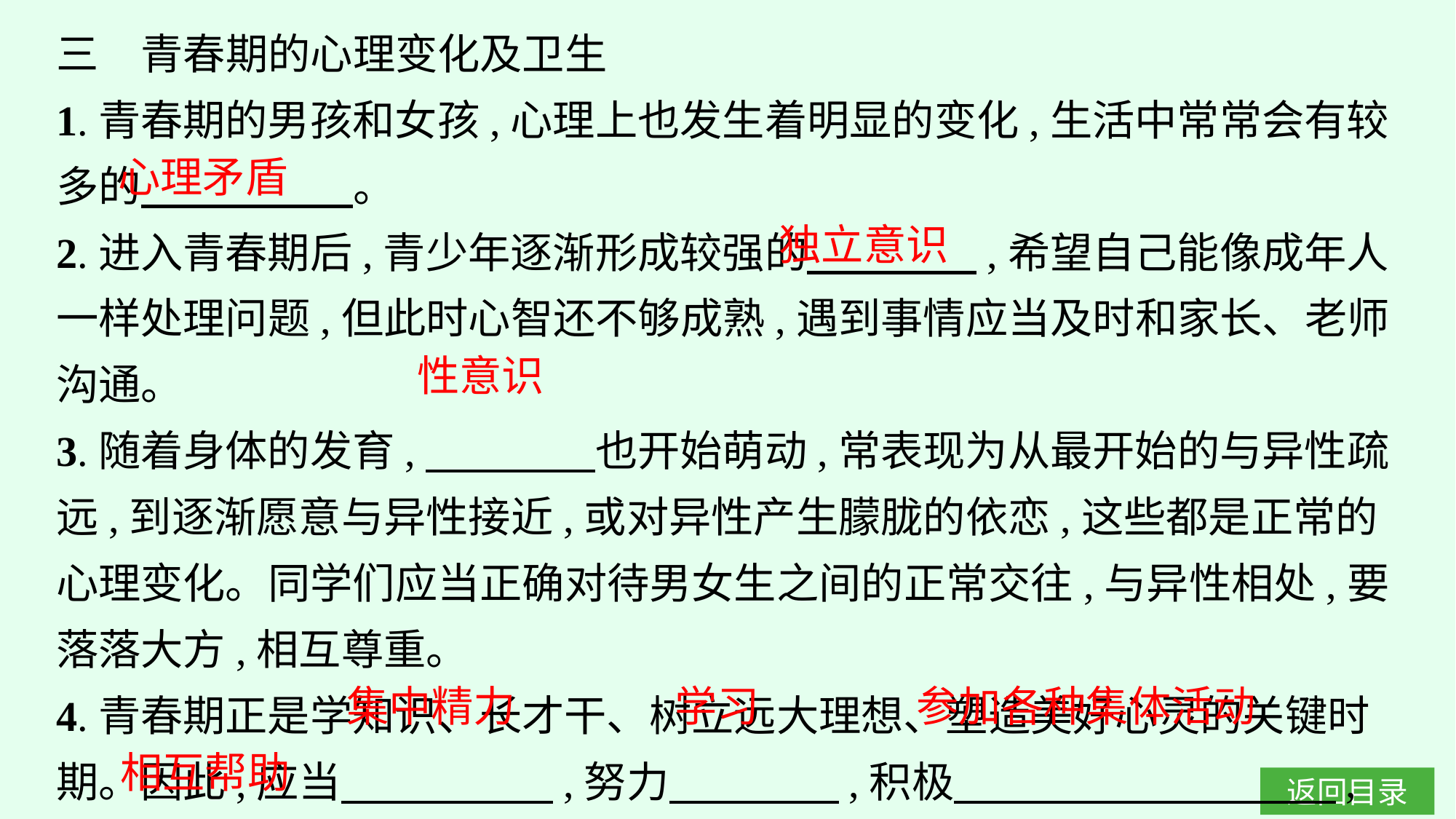

三　青春期的心理变化及卫生
1.青春期的男孩和女孩,心理上也发生着明显的变化,生活中常常会有较多的　　　　　。
2.进入青春期后,青少年逐渐形成较强的　　　　,希望自己能像成年人一样处理问题,但此时心智还不够成熟,遇到事情应当及时和家长、老师沟通。
3.随着身体的发育,　　　　也开始萌动,常表现为从最开始的与异性疏远,到逐渐愿意与异性接近,或对异性产生朦胧的依恋,这些都是正常的心理变化。同学们应当正确对待男女生之间的正常交往,与异性相处,要落落大方,相互尊重。
4.青春期正是学知识、长才干、树立远大理想、塑造美好心灵的关键时期。因此,应当　　　　　,努力　　　　,积极　　　　　　　　　,同学间　　　　　,与师长密切交流,健康地度过人生的金色年华。
心理矛盾
独立意识
性意识
集中精力
学习
参加各种集体活动
相互帮助